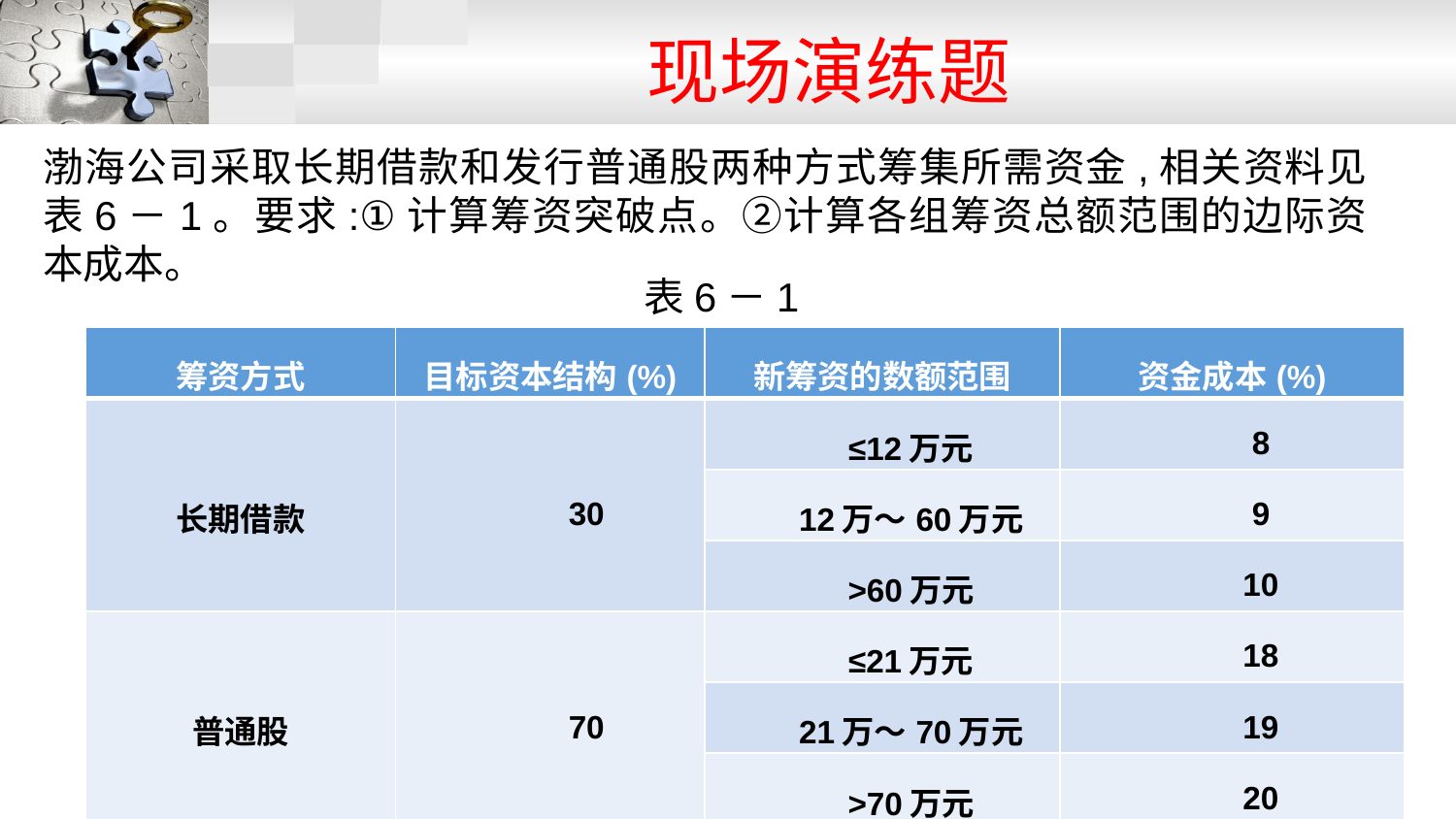

现场演练题
渤海公司采取长期借款和发行普通股两种方式筹集所需资金,相关资料见表6－1。要求:①计算筹资突破点。②计算各组筹资总额范围的边际资本成本。
表6－1
| 筹资方式 | 目标资本结构(%) | 新筹资的数额范围 | 资金成本(%) |
| --- | --- | --- | --- |
| 长期借款 | 30 | ≤12万元 | 8 |
|  |  | 12万～60万元 | 9 |
|  |  | >60万元 | 10 |
| 普通股 | 70 | ≤21万元 | 18 |
|  |  | 21万～70万元 | 19 |
|  |  | >70万元 | 20 |